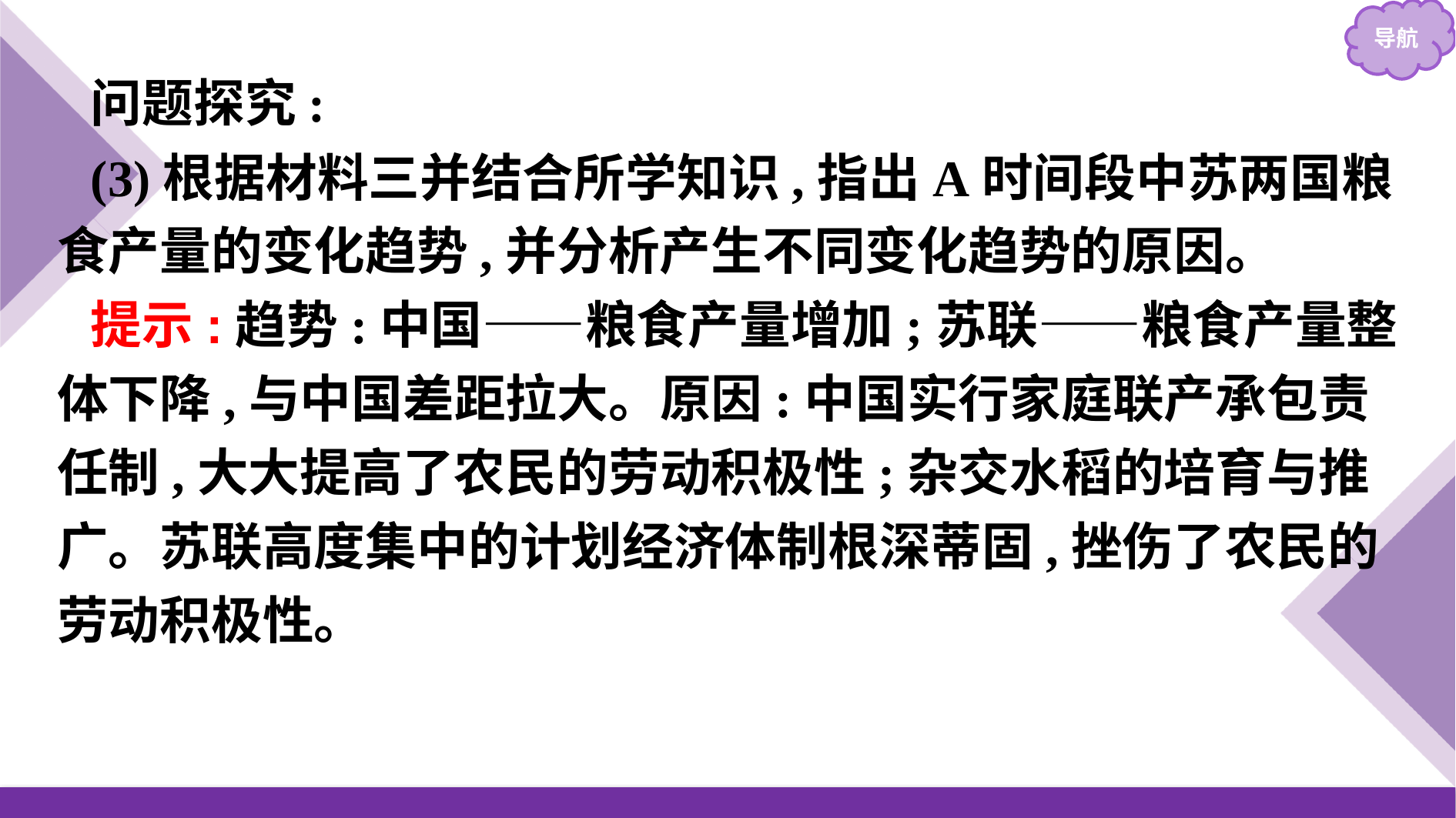

问题探究:
(3)根据材料三并结合所学知识,指出A时间段中苏两国粮食产量的变化趋势,并分析产生不同变化趋势的原因。
提示:趋势:中国——粮食产量增加;苏联——粮食产量整体下降,与中国差距拉大。原因:中国实行家庭联产承包责任制,大大提高了农民的劳动积极性;杂交水稻的培育与推广。苏联高度集中的计划经济体制根深蒂固,挫伤了农民的劳动积极性。